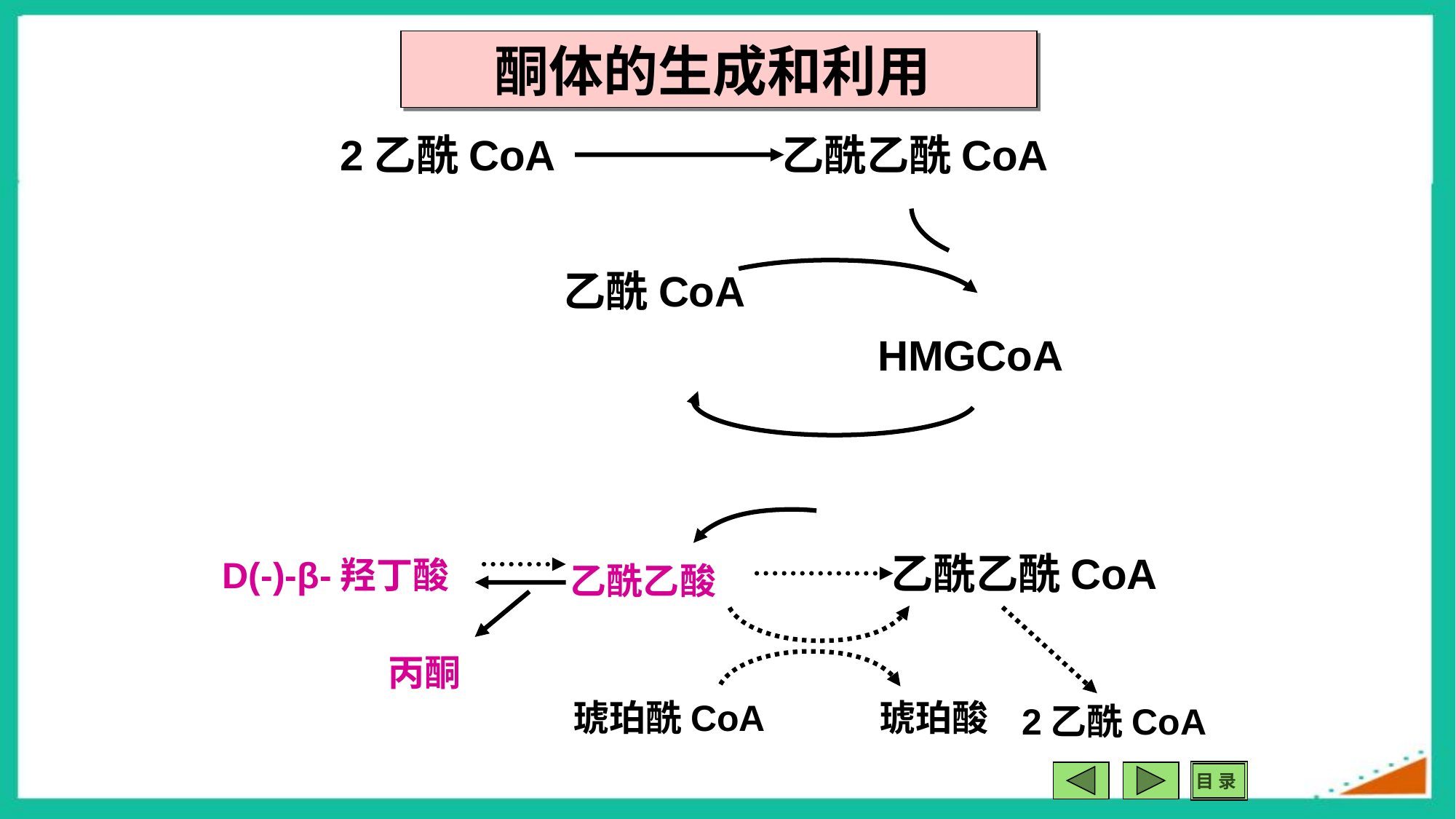

酮体的生成和利用
2乙酰CoA
乙酰乙酰CoA

乙酰CoA
HMGCoA

乙酰乙酰CoA
D(-)-β-羟丁酸
乙酰乙酸

丙酮

琥珀酰CoA
琥珀酸
2乙酰CoA

目 录